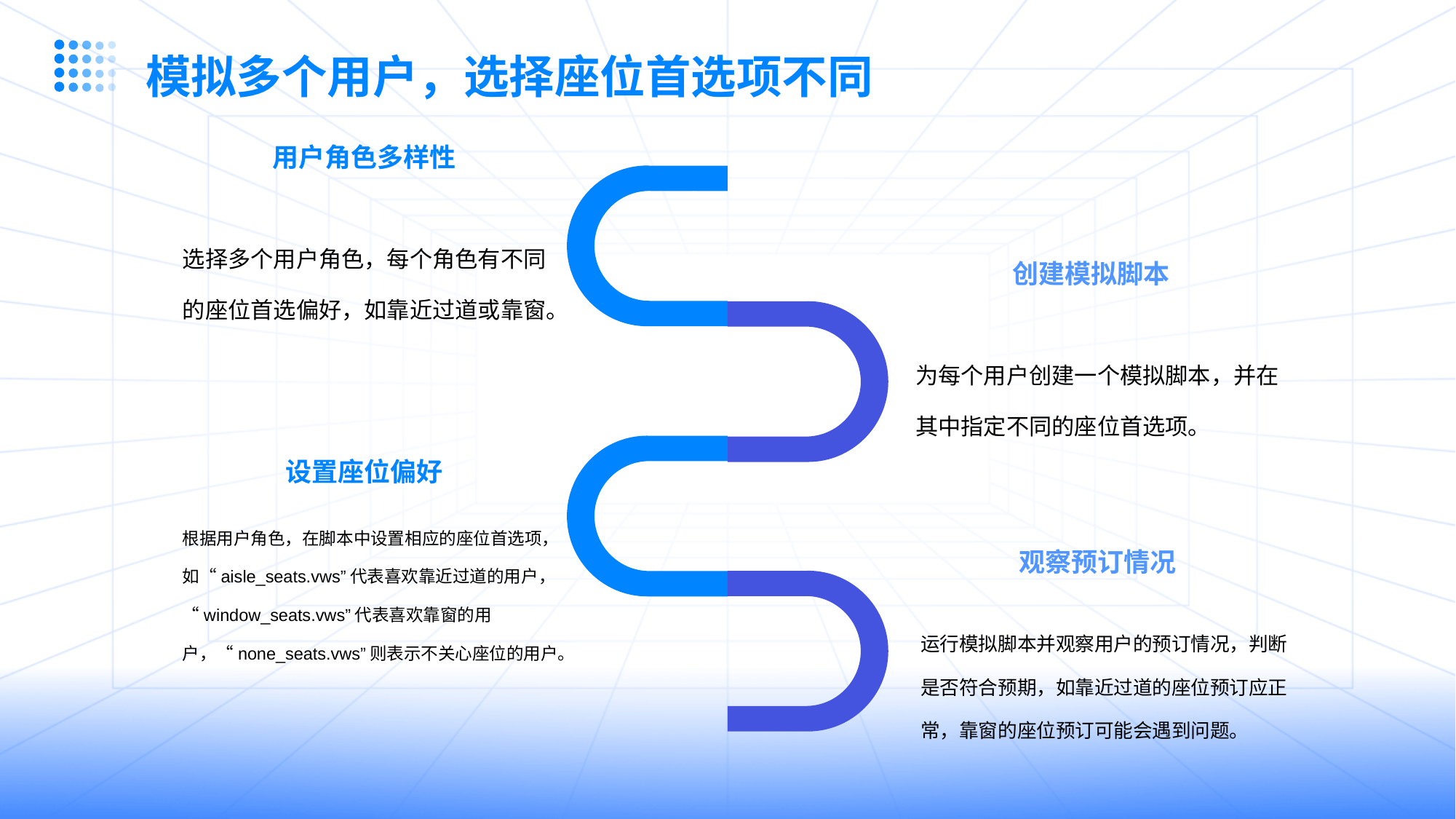

模拟多个用户，选择座位首选项不同

用户角色多样性

选择多个用户角色，每个角色有不同的座位首选偏好，如靠近过道或靠窗。
创建模拟脚本
为每个用户创建一个模拟脚本，并在其中指定不同的座位首选项。

设置座位偏好

根据用户角色，在脚本中设置相应的座位首选项，如“aisle_seats.vws”代表喜欢靠近过道的用户，“window_seats.vws”代表喜欢靠窗的用户，“none_seats.vws”则表示不关心座位的用户。

观察预订情况

运行模拟脚本并观察用户的预订情况，判断是否符合预期，如靠近过道的座位预订应正常，靠窗的座位预订可能会遇到问题。